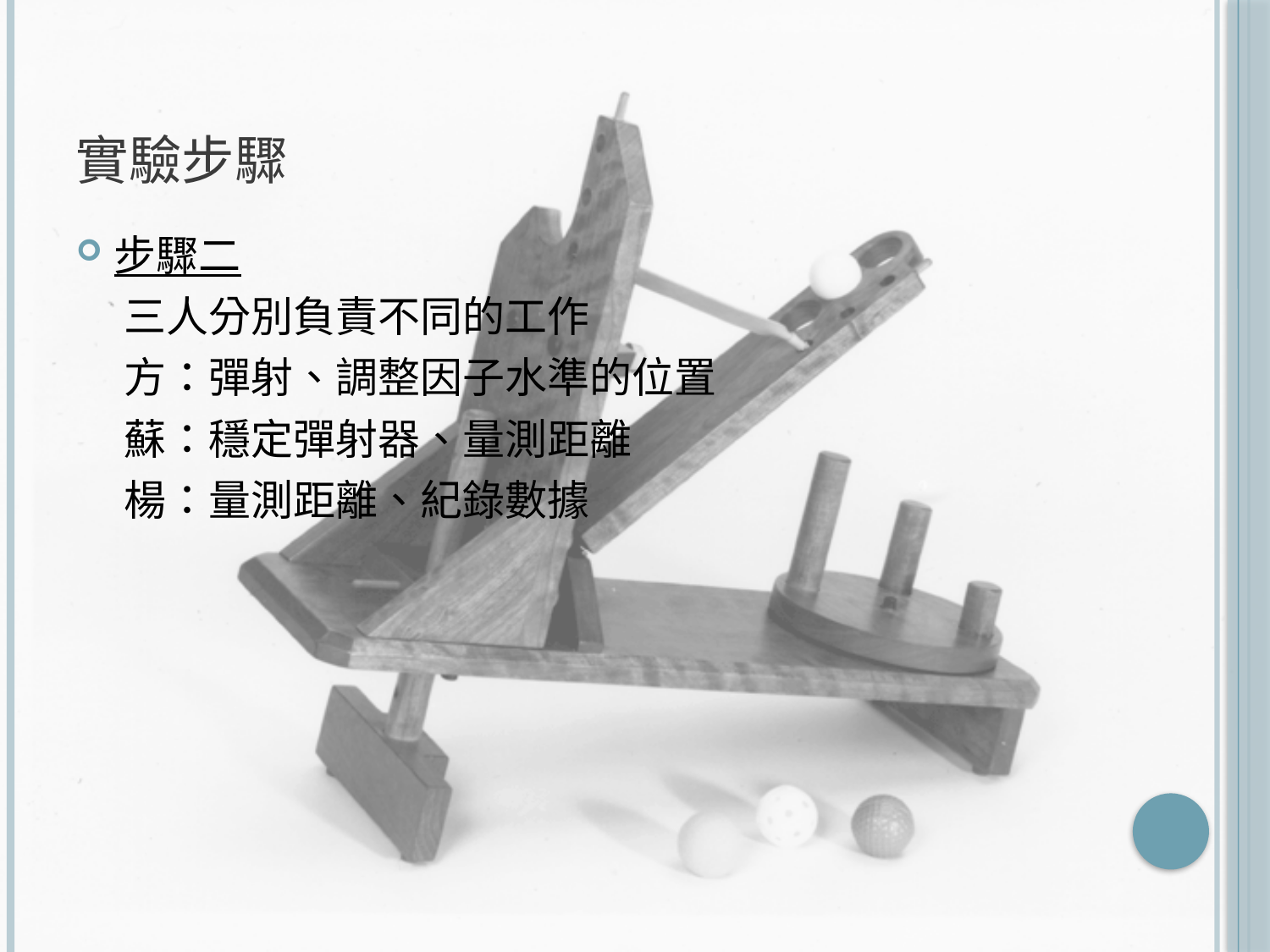

# 實驗步驟
步驟二
    三人分別負責不同的工作
    方：彈射、調整因子水準的位置
    蘇：穩定彈射器、量測距離
    楊：量測距離、紀錄數據